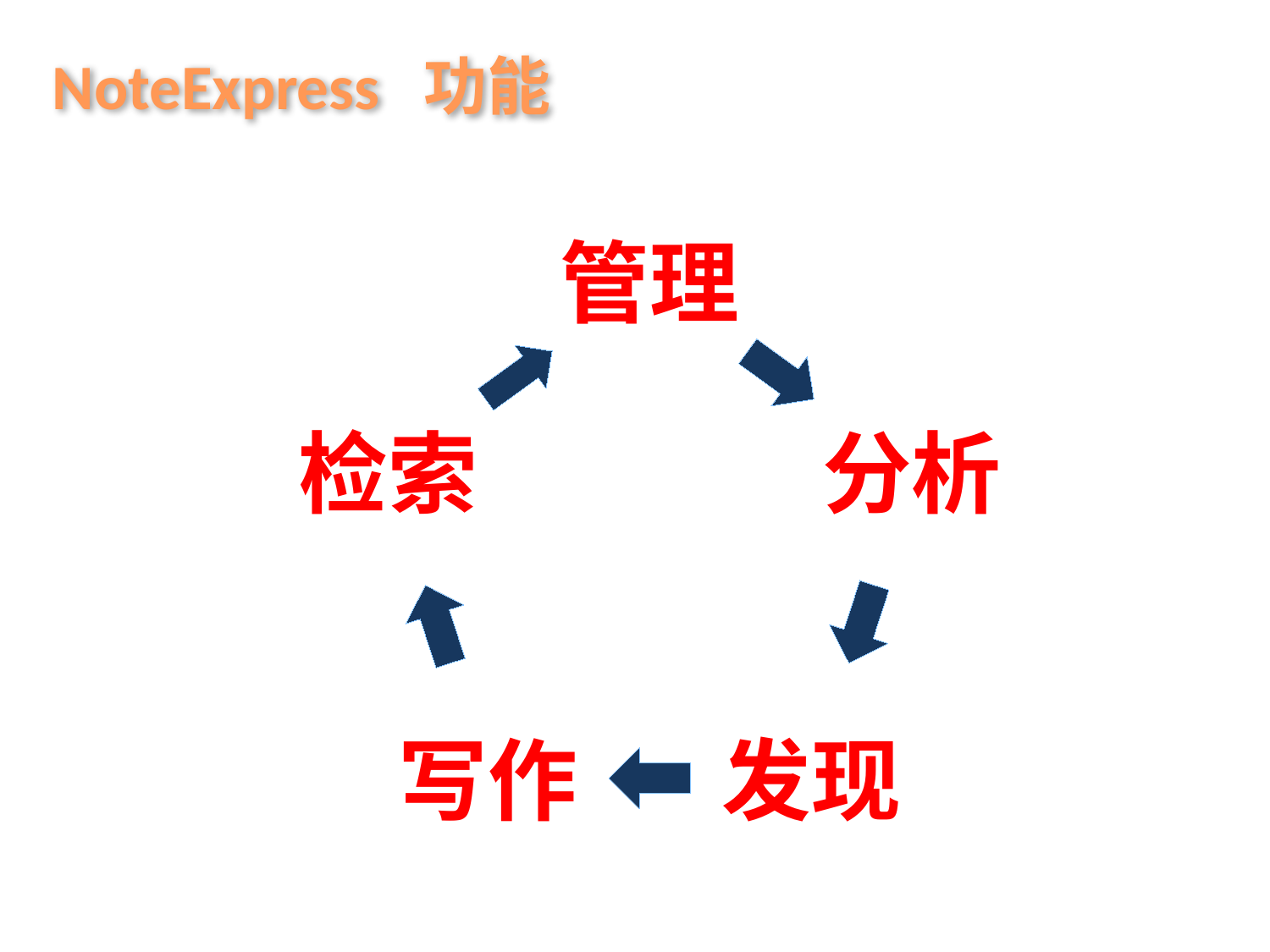

NoteExpress  功能
管理
发现
写作
检索
分析
#